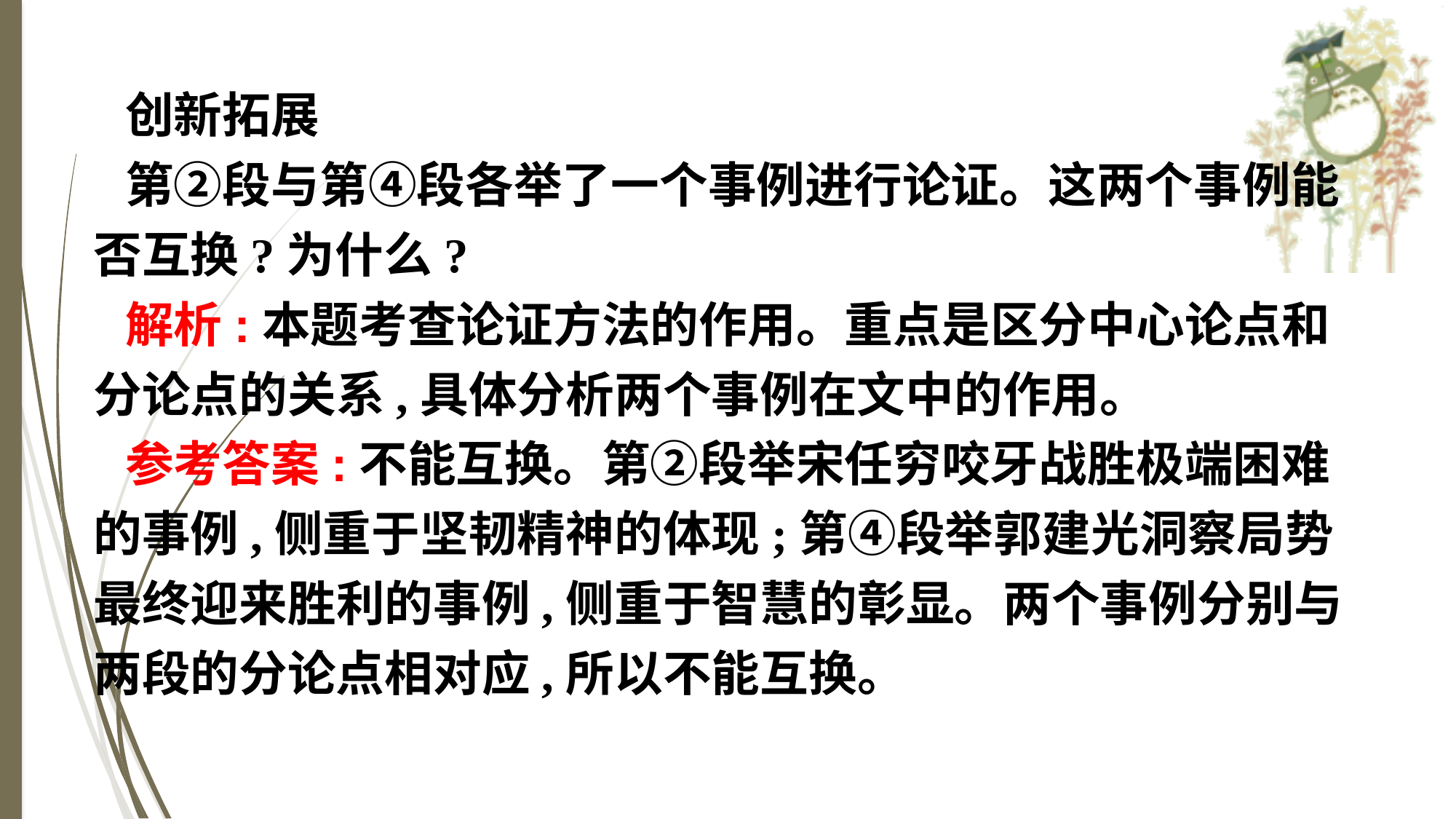

创新拓展
第②段与第④段各举了一个事例进行论证。这两个事例能否互换?为什么?
解析:本题考查论证方法的作用。重点是区分中心论点和分论点的关系,具体分析两个事例在文中的作用。
参考答案:不能互换。第②段举宋任穷咬牙战胜极端困难的事例,侧重于坚韧精神的体现;第④段举郭建光洞察局势最终迎来胜利的事例,侧重于智慧的彰显。两个事例分别与两段的分论点相对应,所以不能互换。